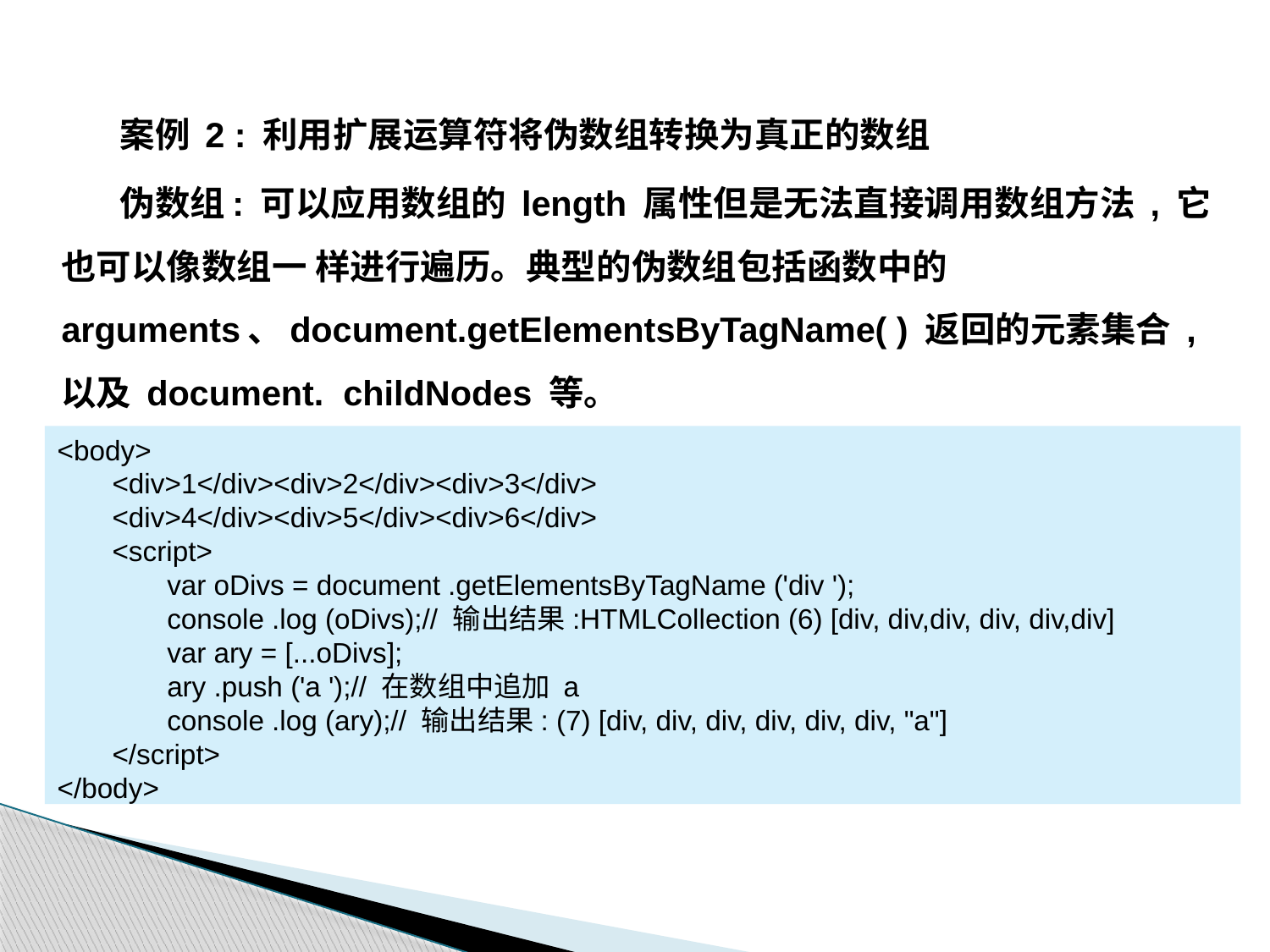

案例 2 : 利用扩展运算符将伪数组转换为真正的数组
伪数组: 可以应用数组的 length 属性但是无法直接调用数组方法 , 它也可以像数组一 样进行遍历。典型的伪数组包括函数中的 arguments、document.getElementsByTagName( ) 返回的元素集合 ,  以及 document.  childNodes 等。
<body>
       <div>1</div><div>2</div><div>3</div>
       <div>4</div><div>5</div><div>6</div>
       <script>
              var oDivs = document .getElementsByTagName ('div ');
              console .log (oDivs);// 输出结果:HTMLCollection (6) [div, div,div, div, div,div]
              var ary = [...oDivs];
              ary .push ('a ');// 在数组中追加 a
              console .log (ary);// 输出结果: (7) [div, div, div, div, div, div, "a"]
       </script>
</body>